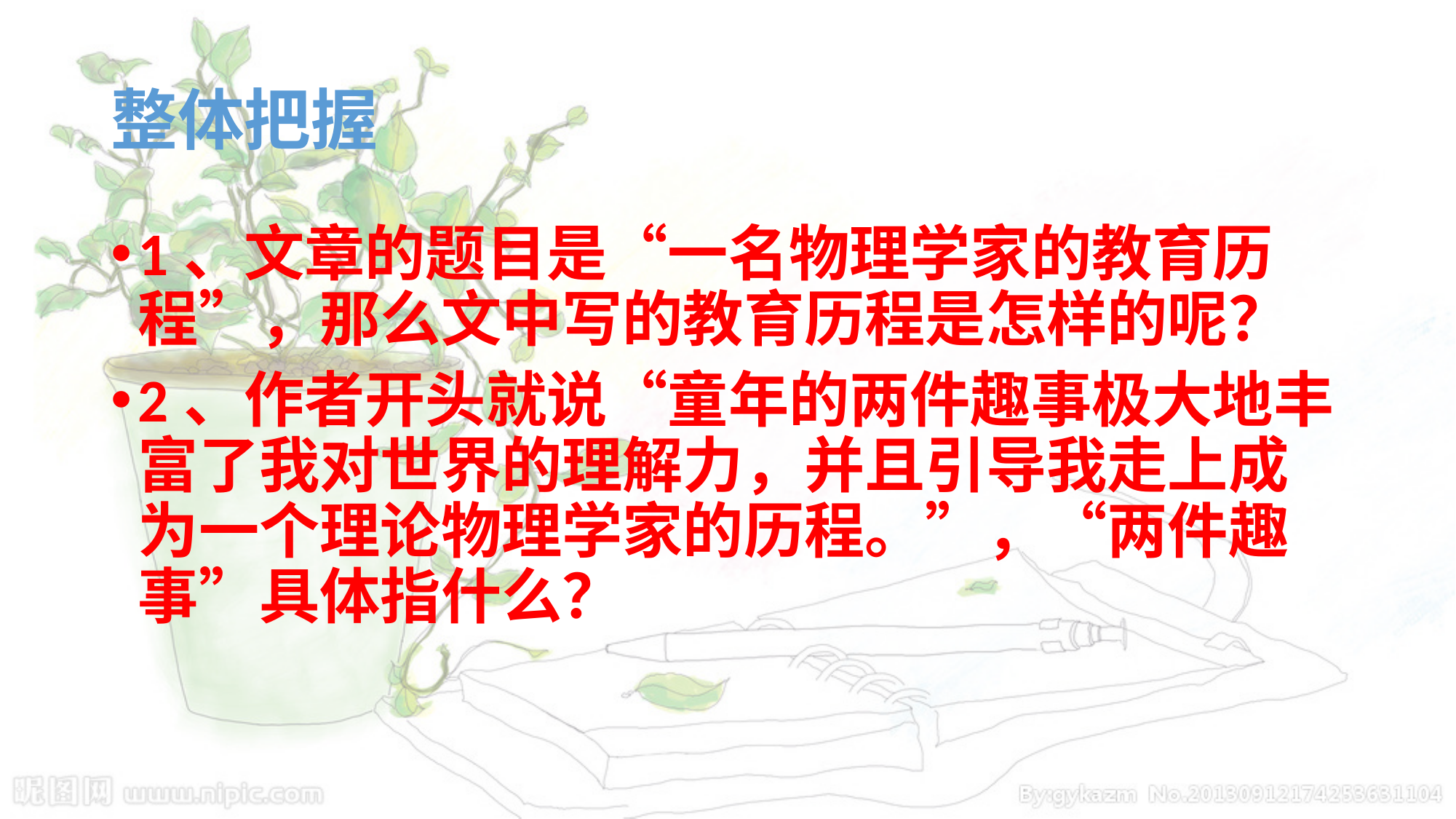

# 整体把握
1、文章的题目是“一名物理学家的教育历程”，那么文中写的教育历程是怎样的呢？
2、作者开头就说“童年的两件趣事极大地丰富了我对世界的理解力，并且引导我走上成为一个理论物理学家的历程。”，“两件趣事”具体指什么？